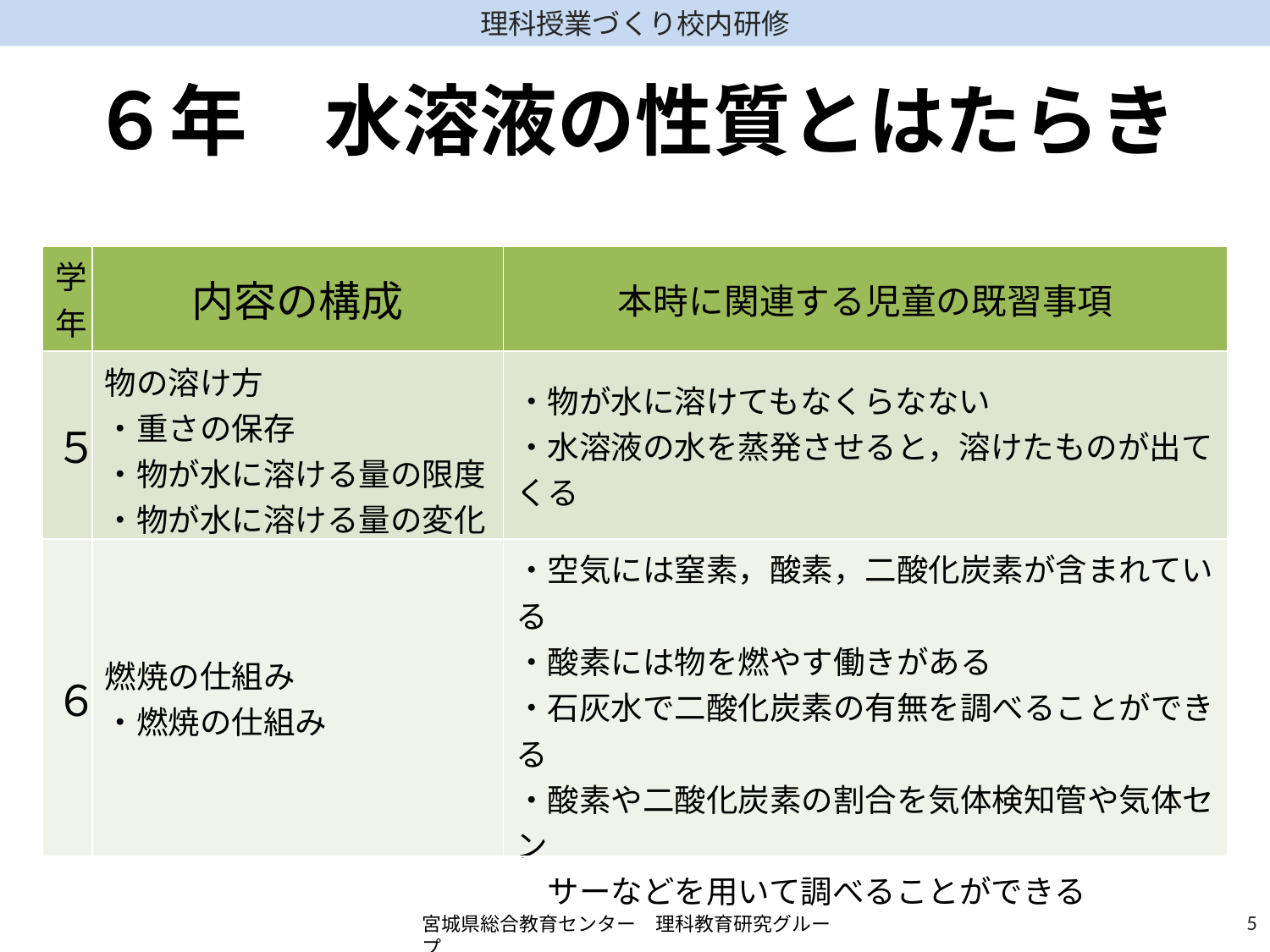

６年　水溶液の性質とはたらき
| 学年 | 内容の構成 | 本時に関連する児童の既習事項 |
| --- | --- | --- |
| ５ | 物の溶け方 ・重さの保存 ・物が水に溶ける量の限度 ・物が水に溶ける量の変化 | ・物が水に溶けてもなくらなない ・水溶液の水を蒸発させると，溶けたものが出てくる |
| ６ | 燃焼の仕組み ・燃焼の仕組み | ・空気には窒素，酸素，二酸化炭素が含まれている ・酸素には物を燃やす働きがある ・石灰水で二酸化炭素の有無を調べることができる ・酸素や二酸化炭素の割合を気体検知管や気体セン　 　サーなどを用いて調べることができる |
5